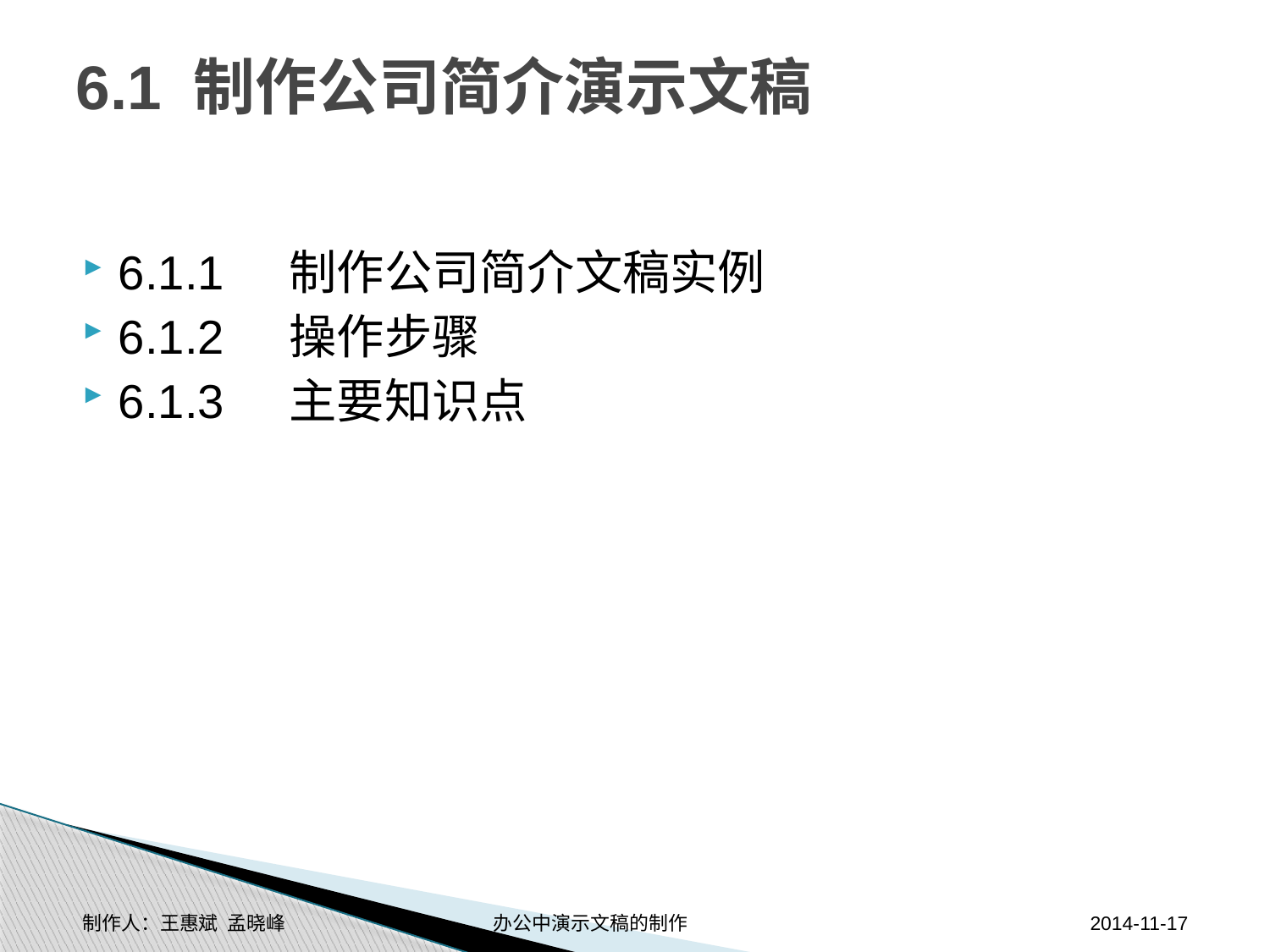

# 6.1 制作公司简介演示文稿
6.1.1    制作公司简介文稿实例
6.1.2    操作步骤
6.1.3    主要知识点

制作人：王惠斌  孟晓峰                                               办公中演示文稿的制作
2014-11-17